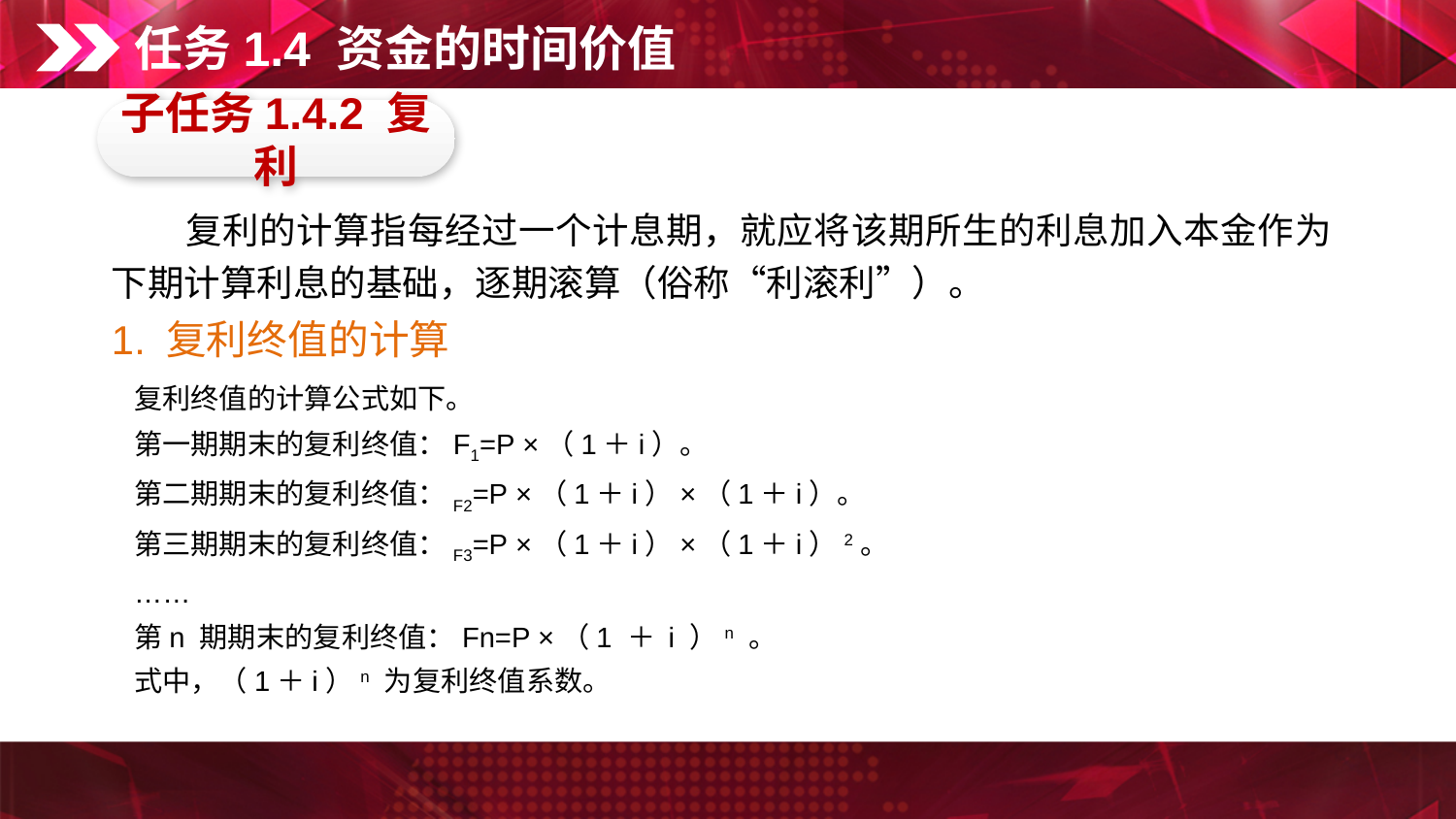

任务1.4 资金的时间价值

子任务1.4.2 复利
　　复利的计算指每经过一个计息期，就应将该期所生的利息加入本金作为下期计算利息的基础，逐期滚算（俗称“利滚利”）。
1. 复利终值的计算
复利终值的计算公式如下。
第一期期末的复利终值：F1=P ×（1＋i）。
第二期期末的复利终值：F2=P ×（1＋i）×（1＋i）。
第三期期末的复利终值：F3=P ×（1＋i）×（1＋i）2。
……
第n 期期末的复利终值：Fn=P ×（1 ＋ i ）n 。
式中，（1＋i）n 为复利终值系数。